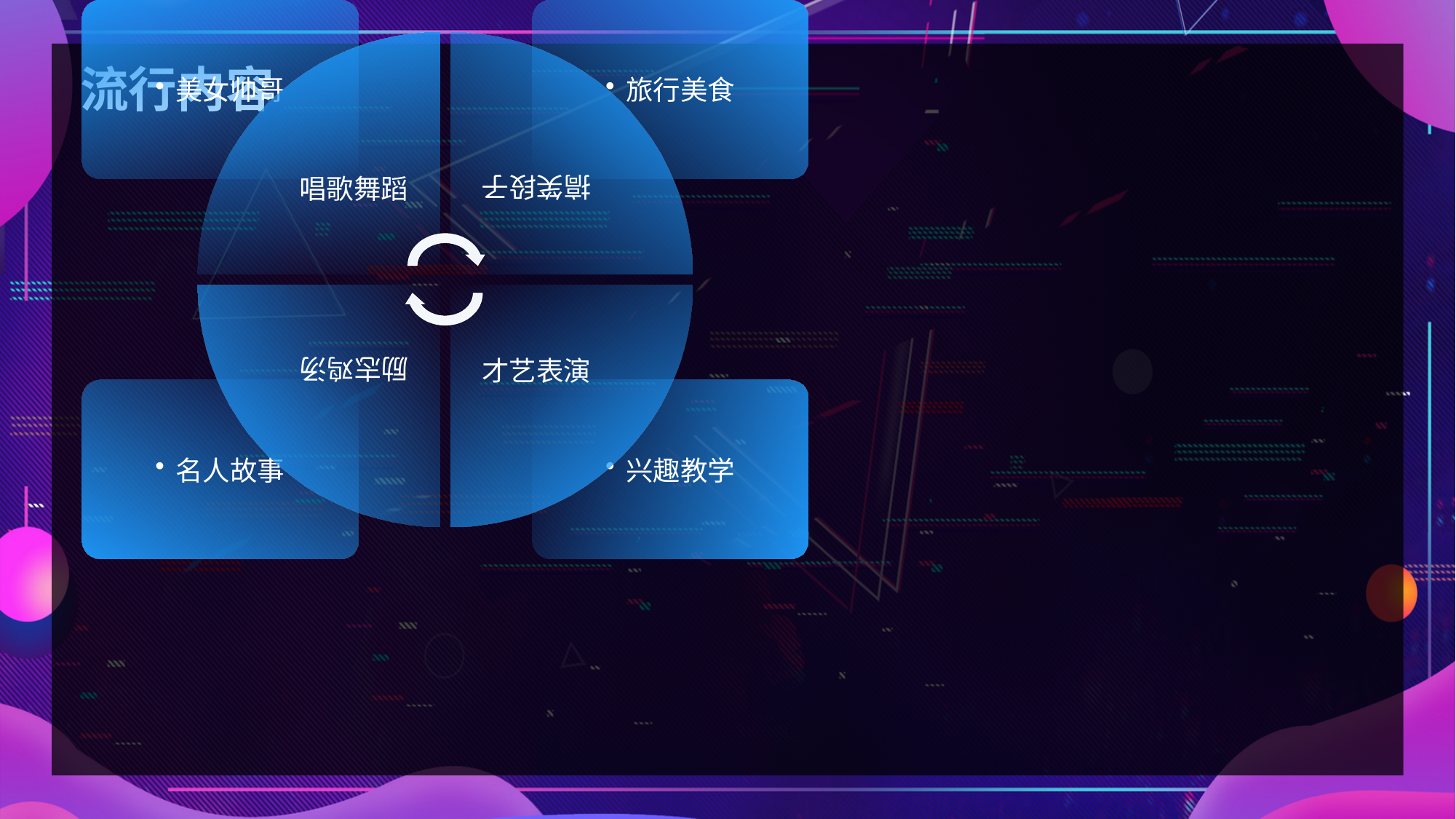

流行内容
美女帅哥
旅行美食
兴趣教学
名人故事
唱歌舞蹈
搞笑段子
才艺表演
励志鸡汤